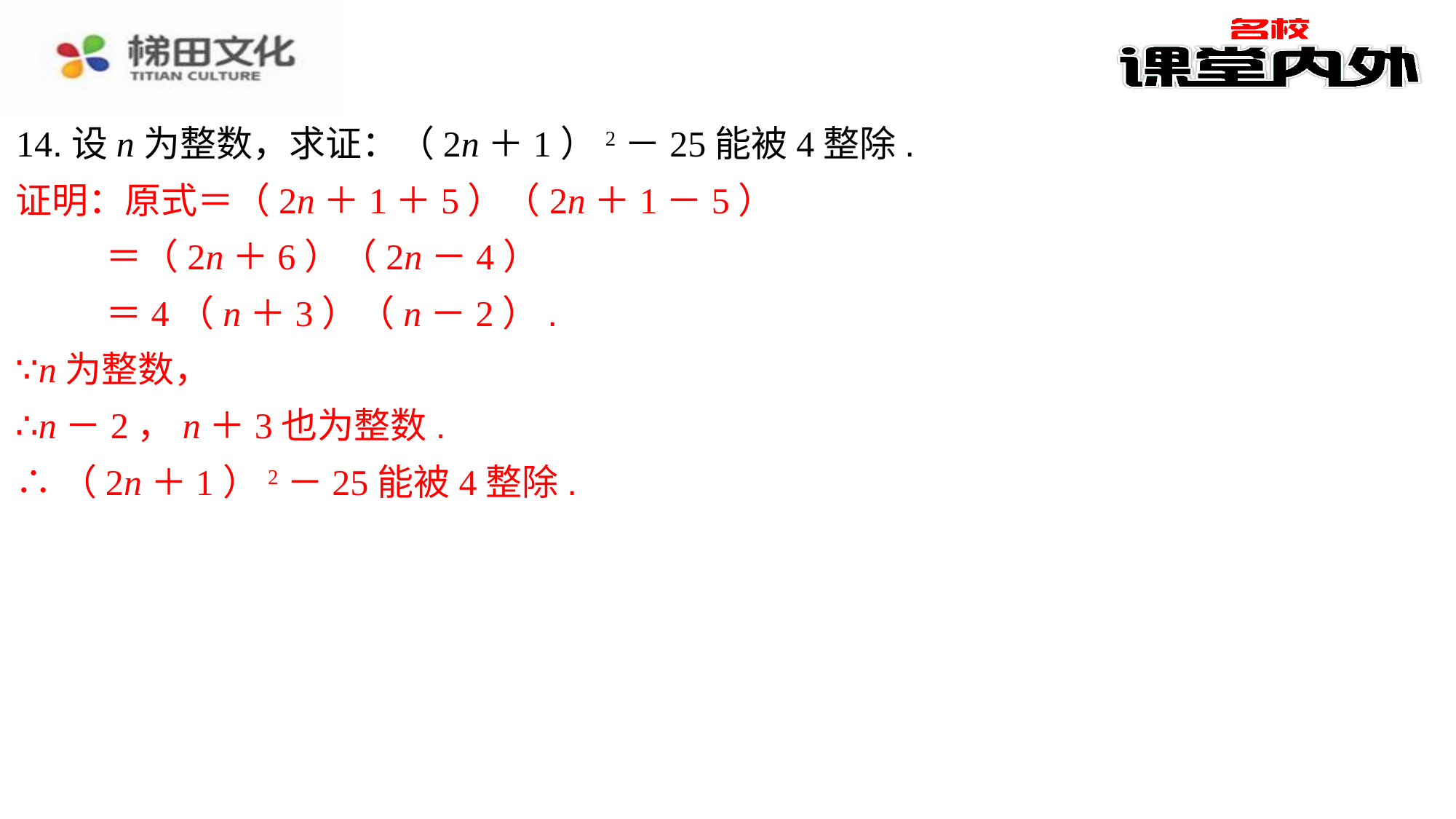

14.设n为整数，求证：（2n＋1）2－25能被4整除.
证明：原式＝（2n＋1＋5）（2n＋1－5）
          ＝（2n＋6）（2n－4）
          ＝4（n＋3）（n－2）.
∵n为整数，
∴n－2，n＋3也为整数.
∴（2n＋1）2－25能被4整除.